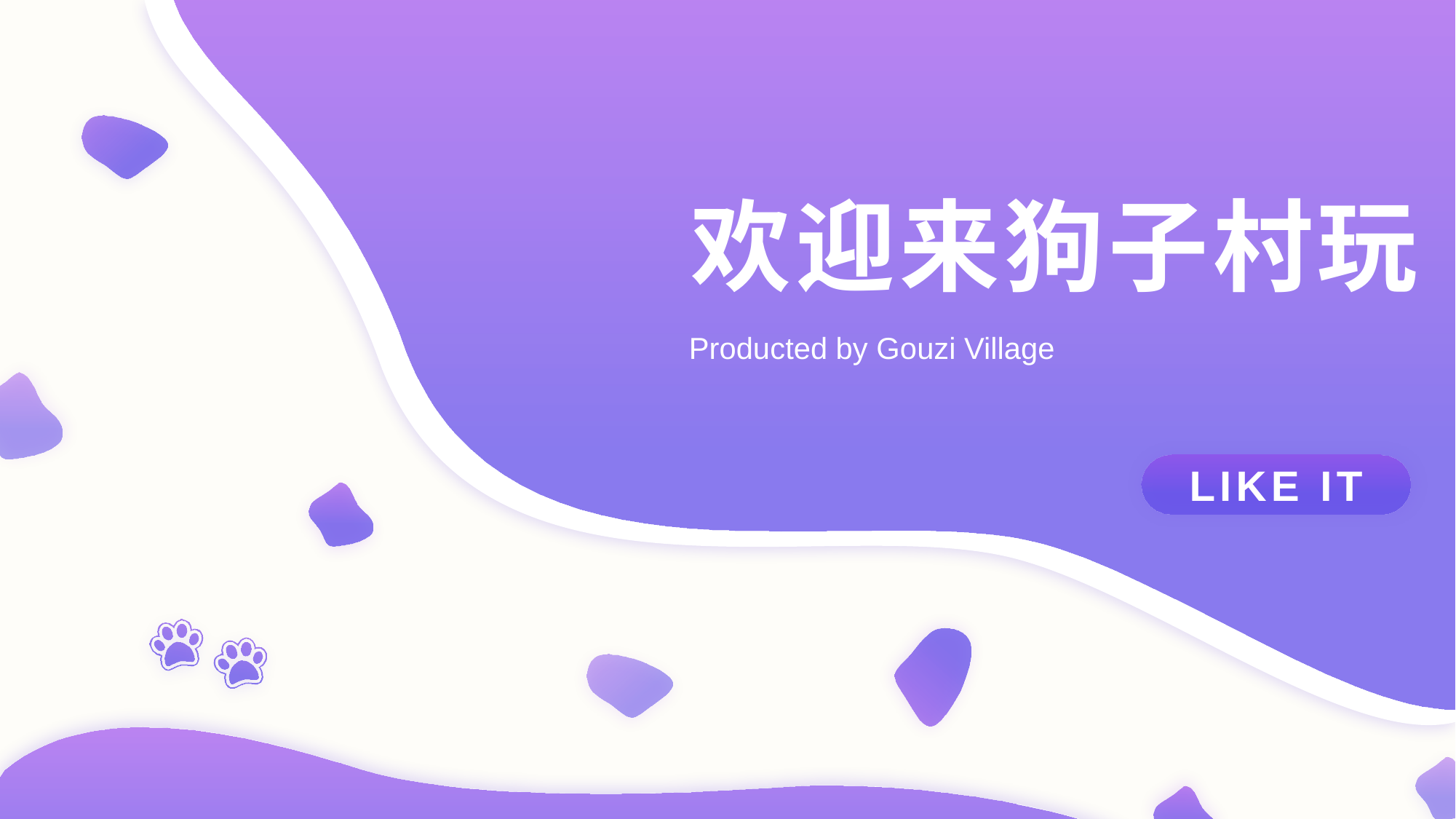

欢迎来狗子村玩
Producted by Gouzi Village

LIKE IT